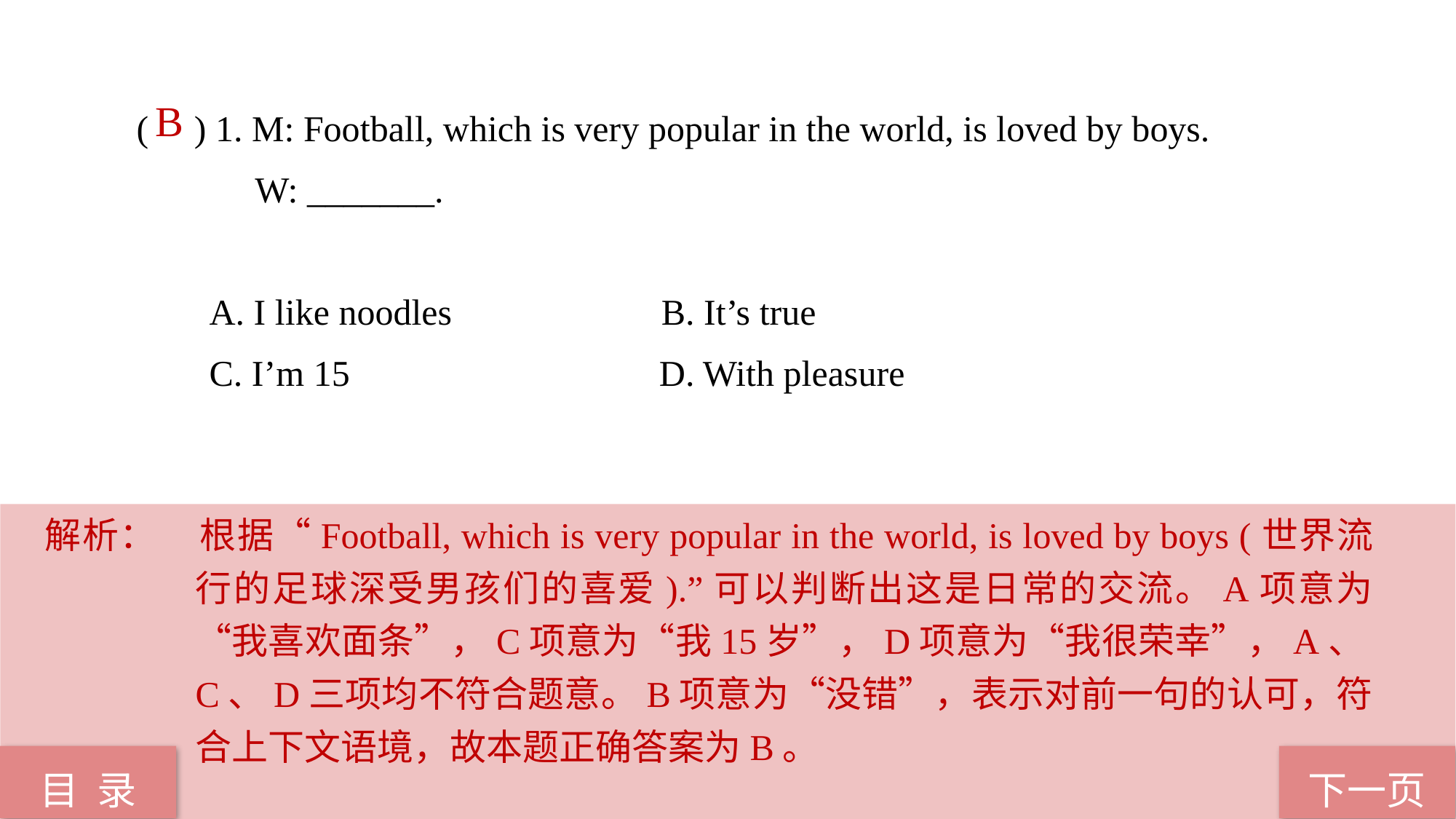

(     ) 1. M: Football, which is very popular in the world, is loved by boys.
             W: _______.

        A. I like noodles                       B. It’s true
        C. I’m 15                                  D. With pleasure
 B
解析：	根据“Football, which is very popular in the world, is loved by boys (世界流行的足球深受男孩们的喜爱).”可以判断出这是日常的交流。A项意为“我喜欢面条”，C项意为“我15岁”，D项意为“我很荣幸”，A、C、D三项均不符合题意。B项意为“没错”，表示对前一句的认可，符合上下文语境，故本题正确答案为B。